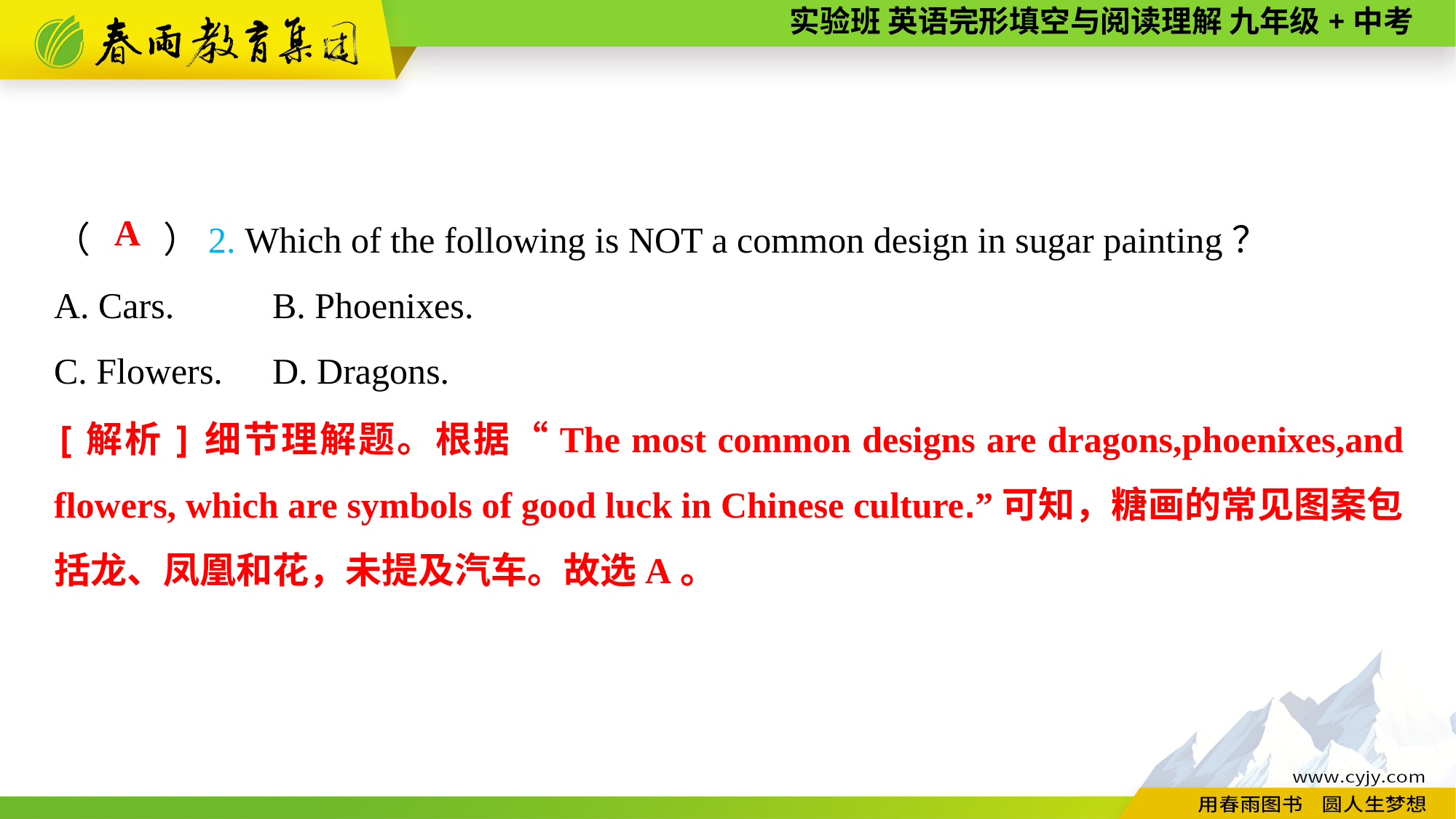

（　　）2. Which of the following is NOT a common design in sugar painting？
A. Cars.	B. Phoenixes.
C. Flowers.	D. Dragons.
A
[解析]细节理解题。根据“The most common designs are dragons,phoenixes,and flowers, which are symbols of good luck in Chinese culture.”可知，糖画的常见图案包括龙、凤凰和花，未提及汽车。故选A。